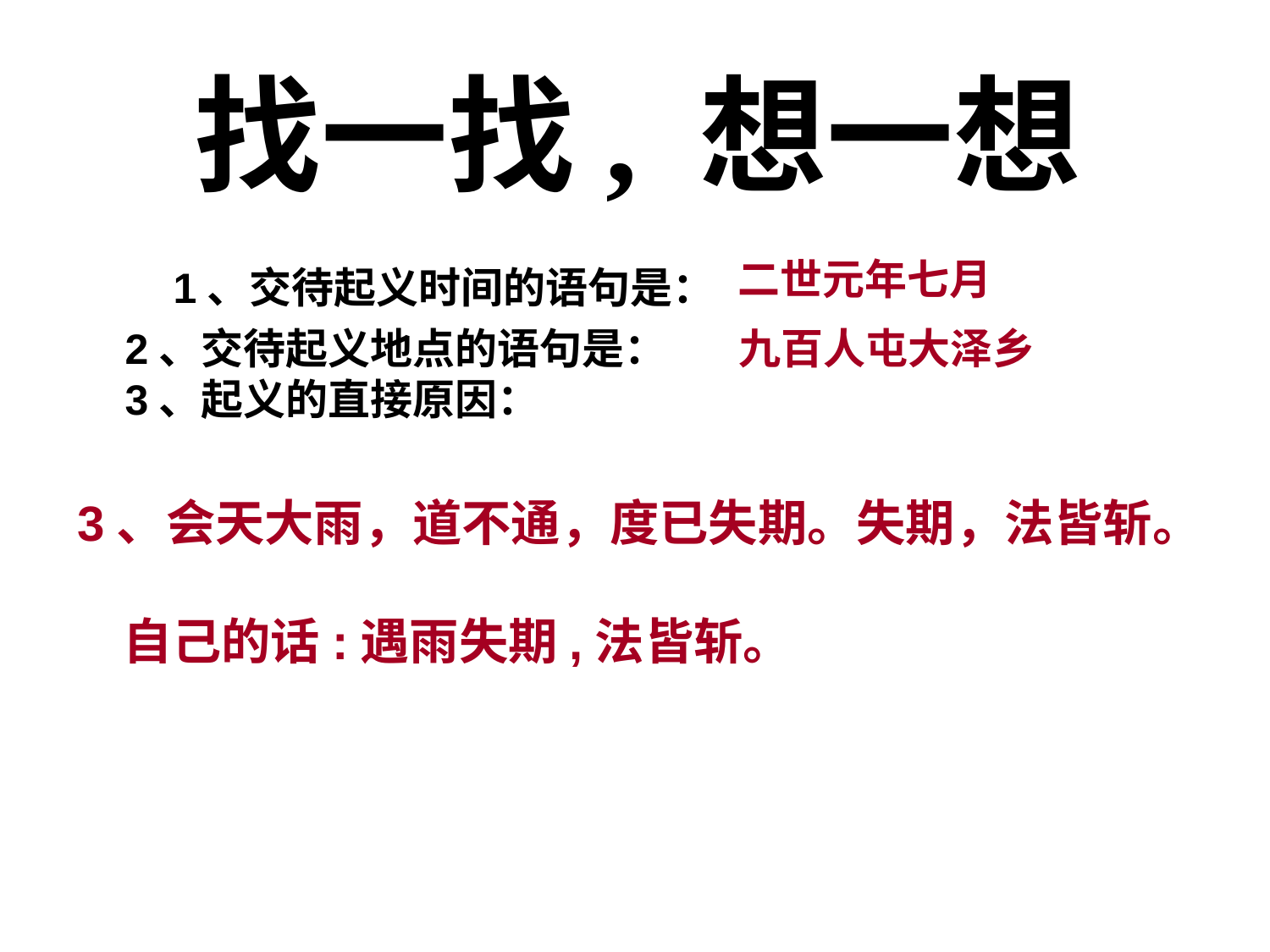

找一找, 想一想
    1、交待起义时间的语句是：
    2、交待起义地点的语句是：
    3、起义的直接原因：

二世元年七月
九百人屯大泽乡
3、会天大雨，道不通，度已失期。失期，法皆斩。

   自己的话:遇雨失期,法皆斩。